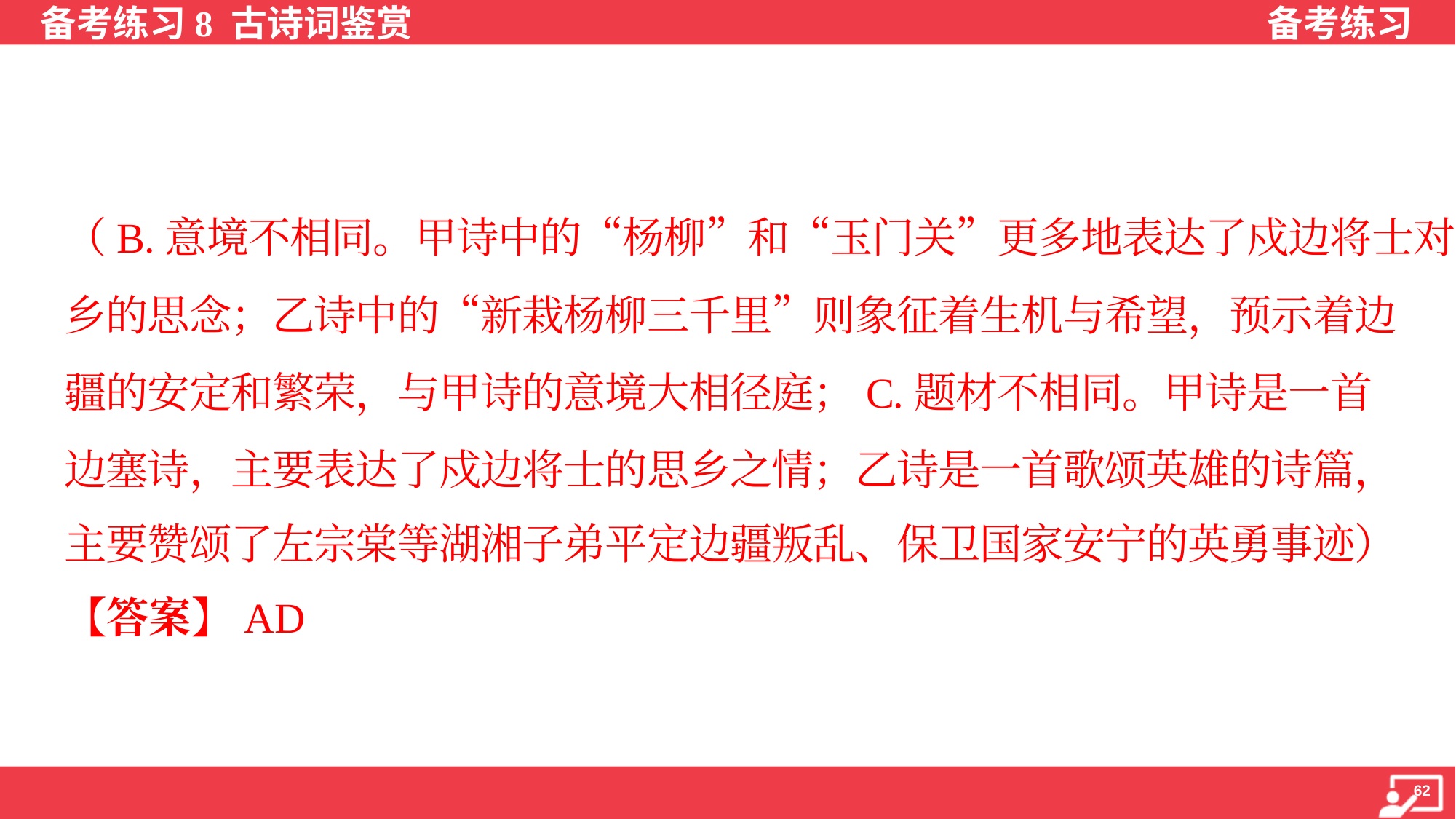

（B.意境不相同。甲诗中的“杨柳”和“玉门关”更多地表达了戍边将士对家
乡的思念；乙诗中的“新栽杨柳三千里”则象征着生机与希望，预示着边
疆的安定和繁荣，与甲诗的意境大相径庭；C.题材不相同。甲诗是一首
边塞诗，主要表达了戍边将士的思乡之情；乙诗是一首歌颂英雄的诗篇，
主要赞颂了左宗棠等湖湘子弟平定边疆叛乱、保卫国家安宁的英勇事迹）
【答案】AD